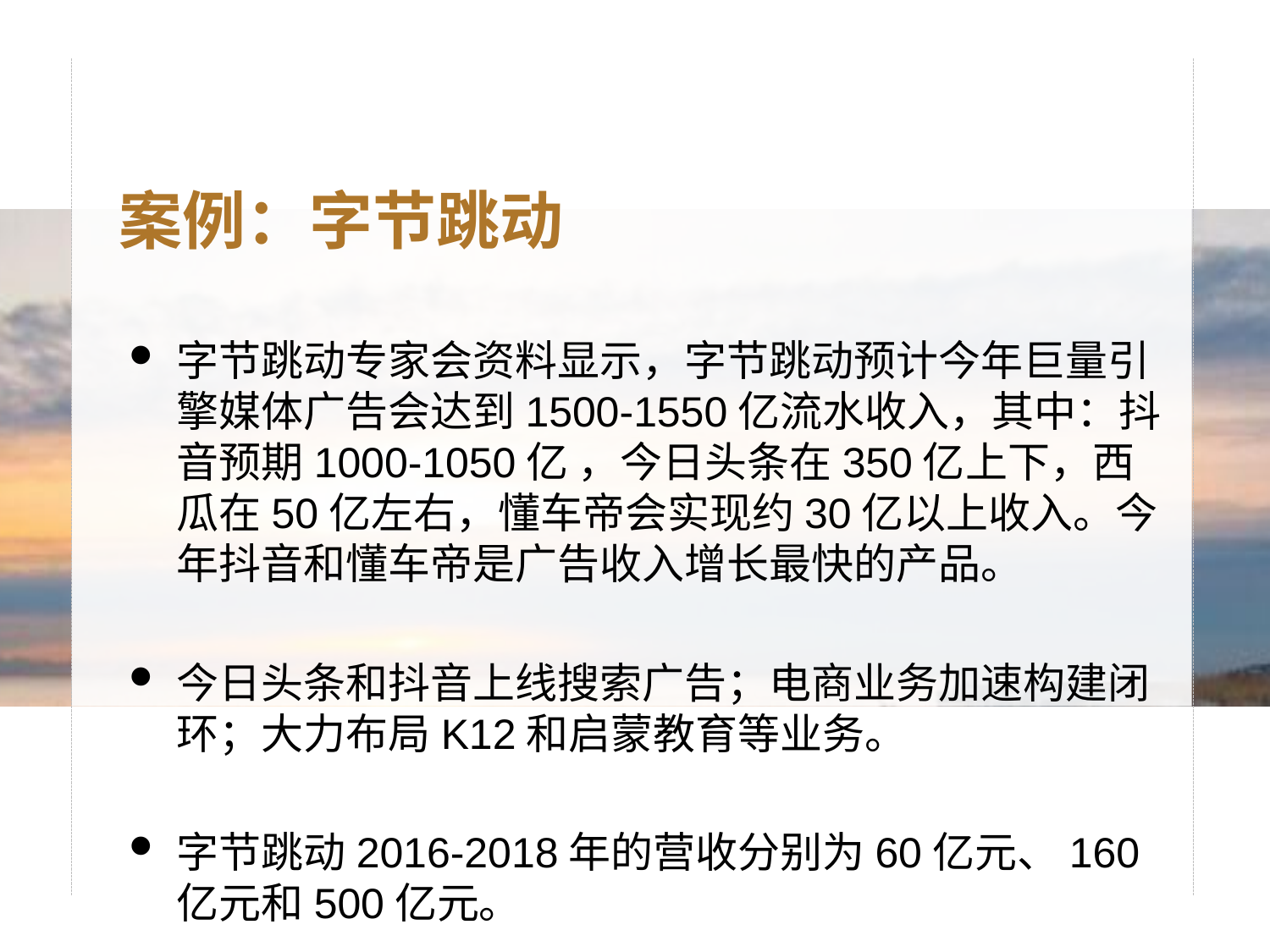

案例：字节跳动
字节跳动专家会资料显示，字节跳动预计今年巨量引擎媒体广告会达到1500-1550亿流水收入，其中：抖音预期1000-1050亿 ，今日头条在350亿上下，西瓜在50亿左右，懂车帝会实现约30亿以上收入。今年抖音和懂车帝是广告收入增长最快的产品。

今日头条和抖音上线搜索广告；电商业务加速构建闭环；大力布局K12和启蒙教育等业务。

字节跳动2016-2018年的营收分别为60亿元、160亿元和500亿元。